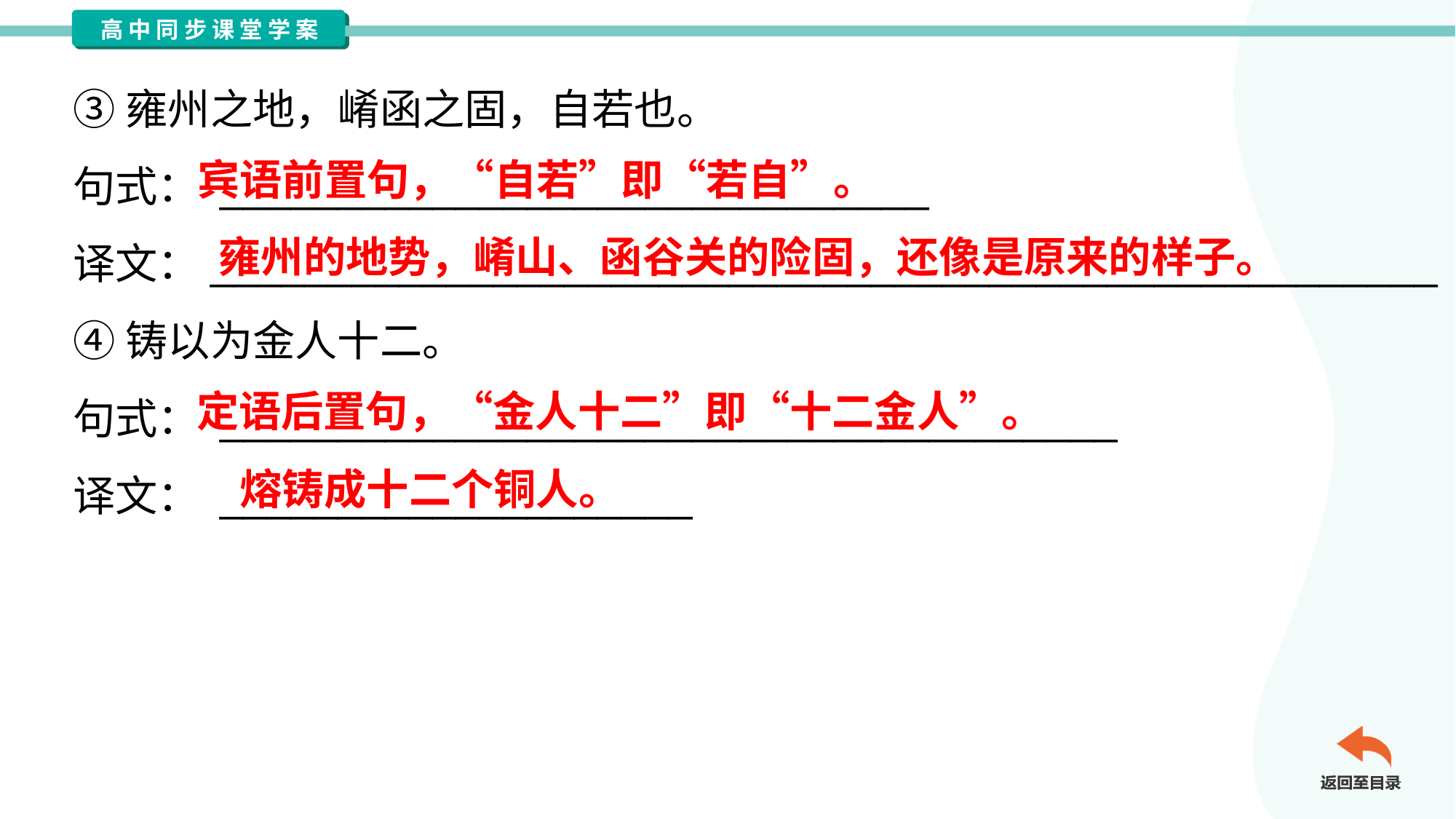

③雍州之地，崤函之固，自若也。
句式： ______________________________
译文：____________________________________________________
④铸以为金人十二。
句式： ______________________________________
译文： ____________________
宾语前置句，“自若”即“若自”。
雍州的地势，崤山、函谷关的险固，还像是原来的样子。
定语后置句，“金人十二”即“十二金人”。
熔铸成十二个铜人。